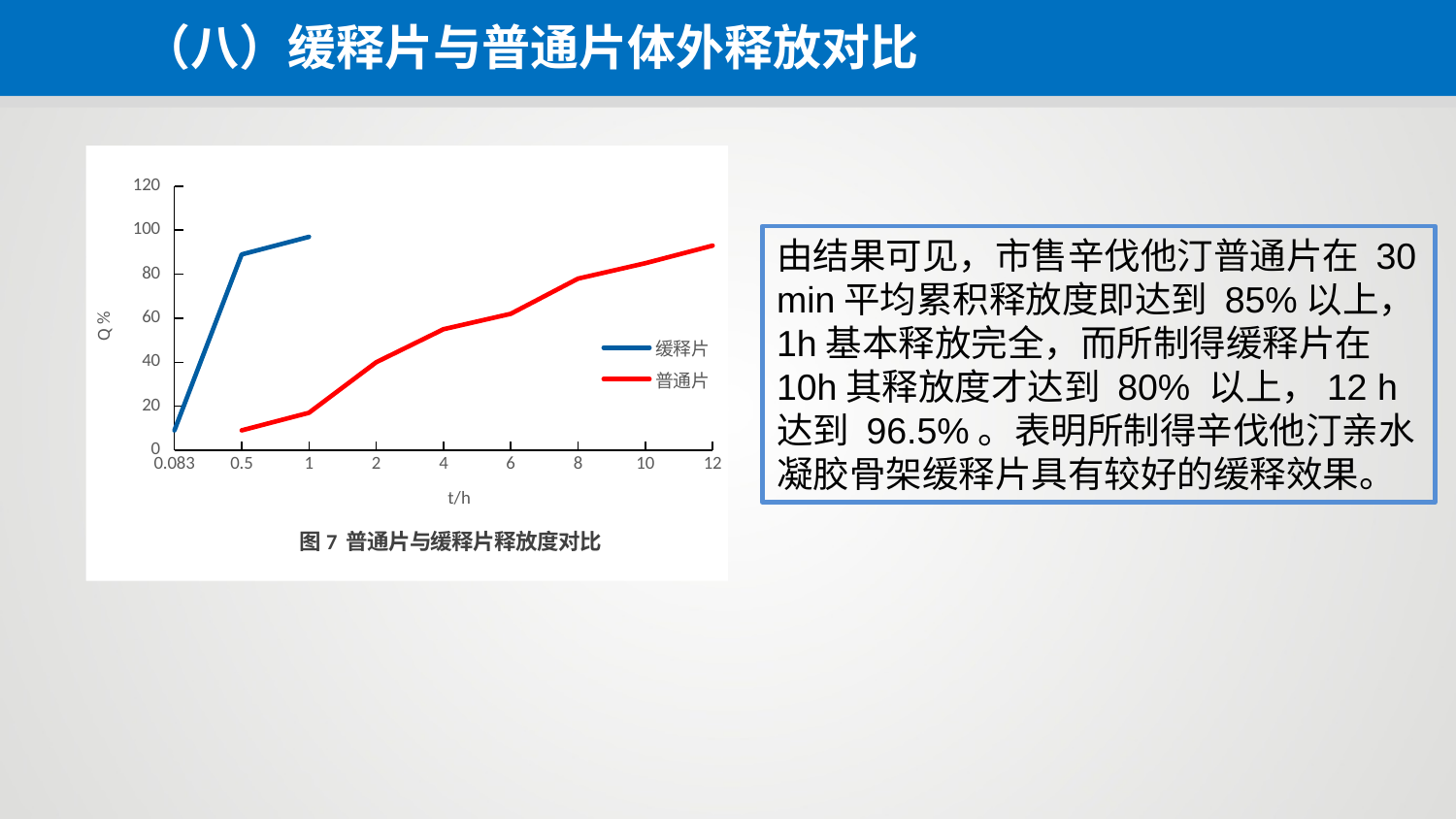

（八）缓释片与普通片体外释放对比

### Chart: 图7 普通片与缓释片释放度对比

| Category | 缓释片 | 普通片 |
|---|---|---|
| 0.083 | 9.0 | None |
| 0.5 | 89.0 | 9.0 |
| 1 | 97.0 | 17.0 |
| 2 | None | 40.0 |
| 4 | None | 55.0 |
| 6 | None | 62.0 |
| 8 | None | 78.0 |
| 10 | None | 85.0 |
| 12 | None | 93.0 |
由结果可见，市售辛伐他汀普通片在 30 min平均累积释放度即达到 85%以上，1h基本释放完全，而所制得缓释片在10h其释放度才达到 80% 以上，12 h达到 96.5%。表明所制得辛伐他汀亲水凝胶骨架缓释片具有较好的缓释效果。